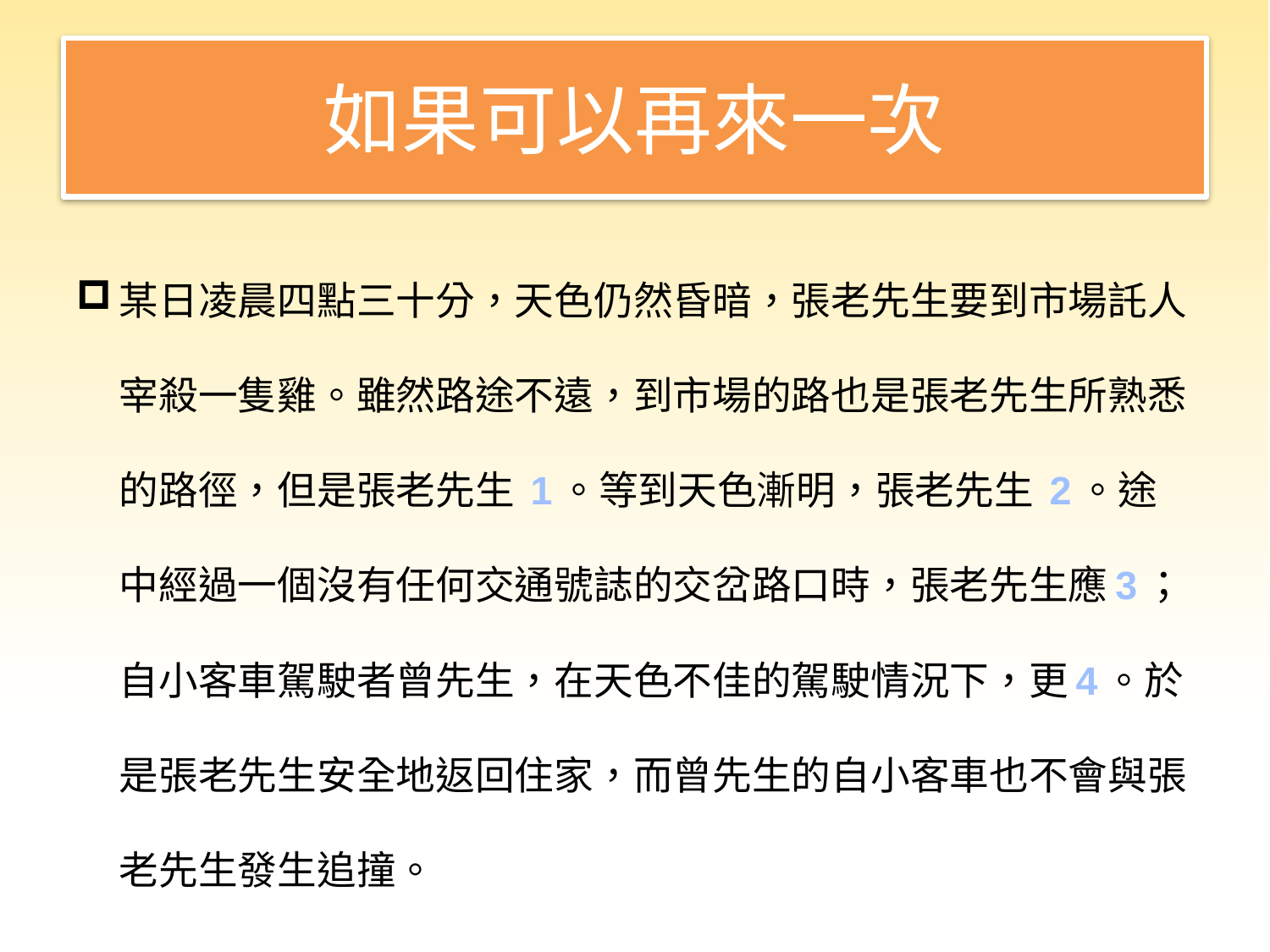

# 如果可以再來一次
某日凌晨四點三十分，天色仍然昏暗，張老先生要到市場託人宰殺一隻雞。雖然路途不遠，到市場的路也是張老先生所熟悉的路徑，但是張老先生 1。等到天色漸明，張老先生 2。途中經過一個沒有任何交通號誌的交岔路口時，張老先生應3；自小客車駕駛者曾先生，在天色不佳的駕駛情況下，更4。於是張老先生安全地返回住家，而曾先生的自小客車也不會與張老先生發生追撞。